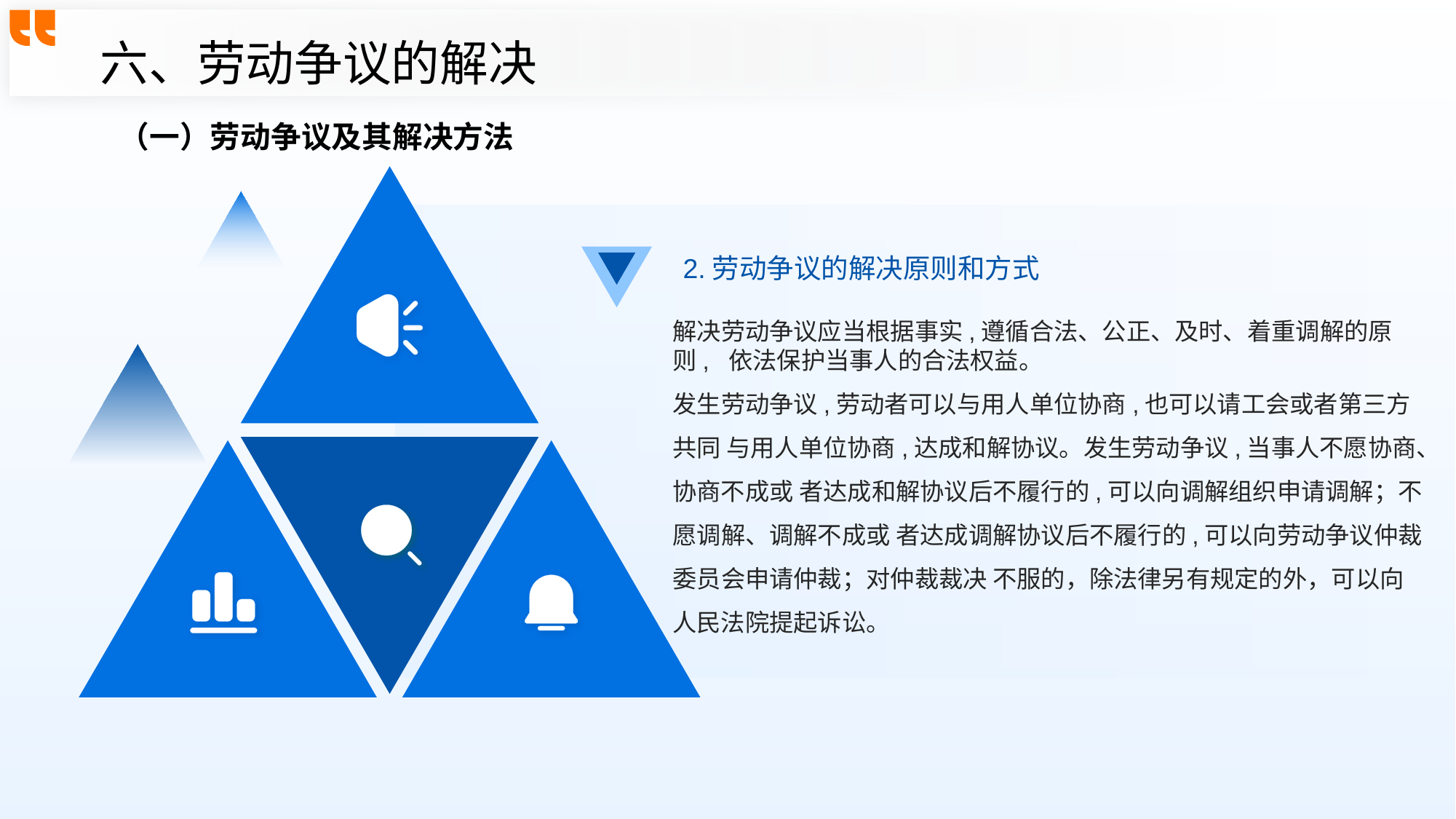

六、劳动争议的解决
（一）劳动争议及其解决方法

2.劳动争议的解决原则和方式

解决劳动争议应当根据事实,遵循合法、公正、及时、着重调解的原则,  依法保护当事人的合法权益。
发生劳动争议,劳动者可以与用人单位协商,也可以请工会或者第三方共同 与用人单位协商,达成和解协议。发生劳动争议,当事人不愿协商、协商不成或 者达成和解协议后不履行的,可以向调解组织申请调解；不愿调解、调解不成或 者达成调解协议后不履行的,可以向劳动争议仲裁委员会申请仲裁；对仲裁裁决 不服的，除法律另有规定的外，可以向人民法院提起诉讼。